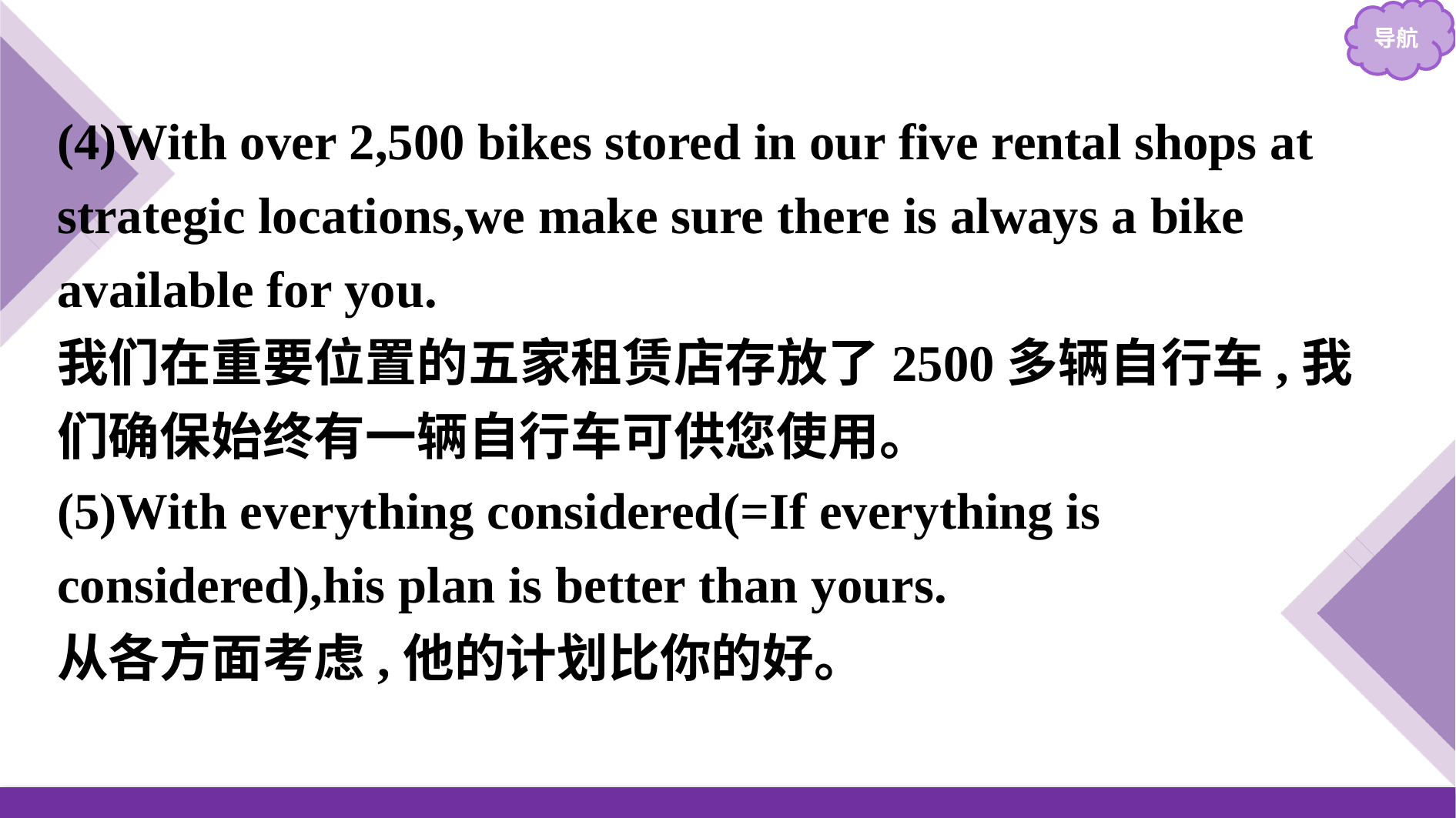

(4)With over 2,500 bikes stored in our five rental shops at strategic locations,we make sure there is always a bike available for you.
我们在重要位置的五家租赁店存放了2500多辆自行车,我们确保始终有一辆自行车可供您使用。
(5)With everything considered(=If everything is considered),his plan is better than yours.
从各方面考虑,他的计划比你的好。